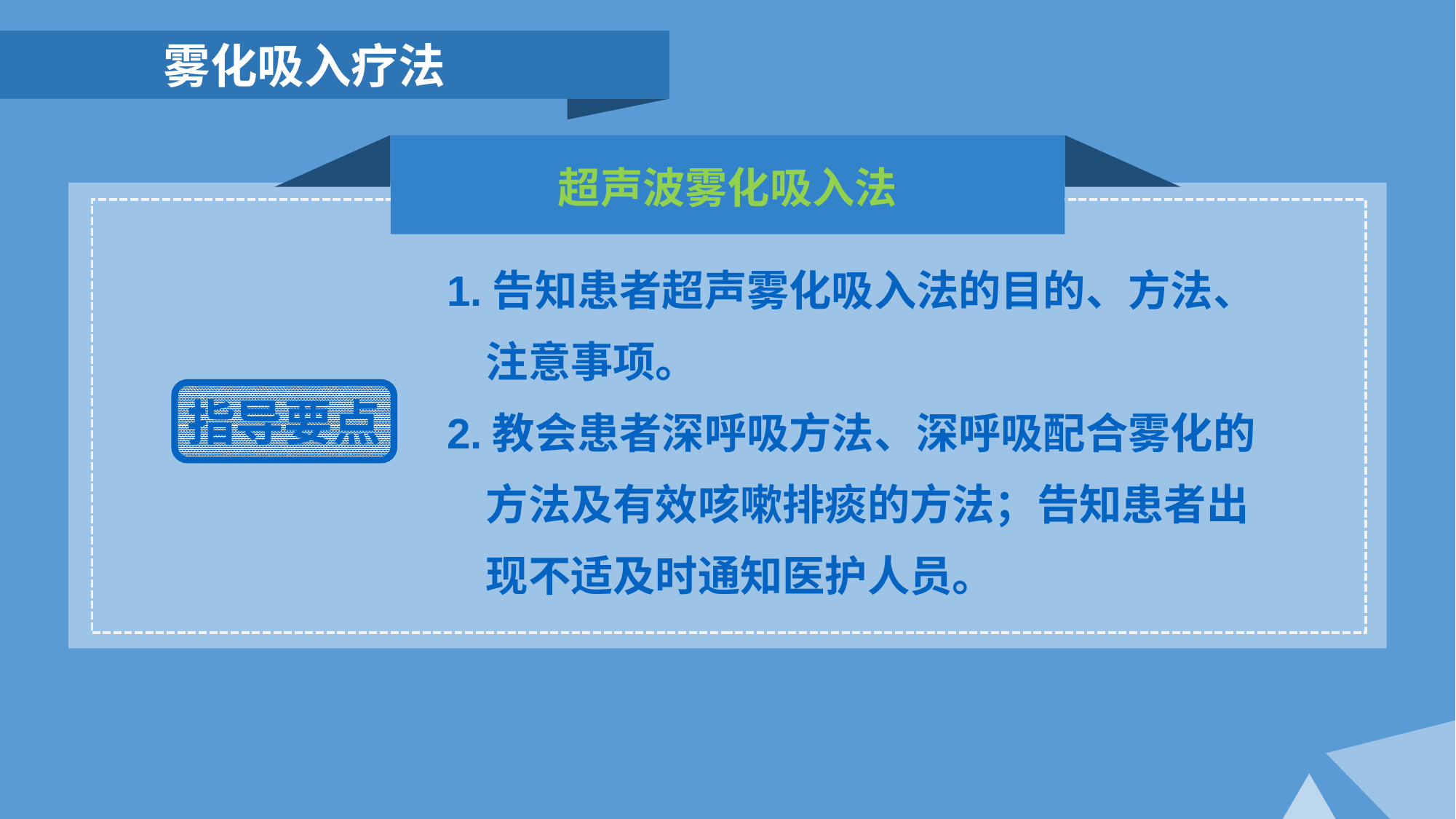

雾化吸入疗法

超声波雾化吸入法

1.告知患者超声雾化吸入法的目的、方法、
   注意事项。
2.教会患者深呼吸方法、深呼吸配合雾化的
   方法及有效咳嗽排痰的方法；告知患者出
   现不适及时通知医护人员。
指导要点